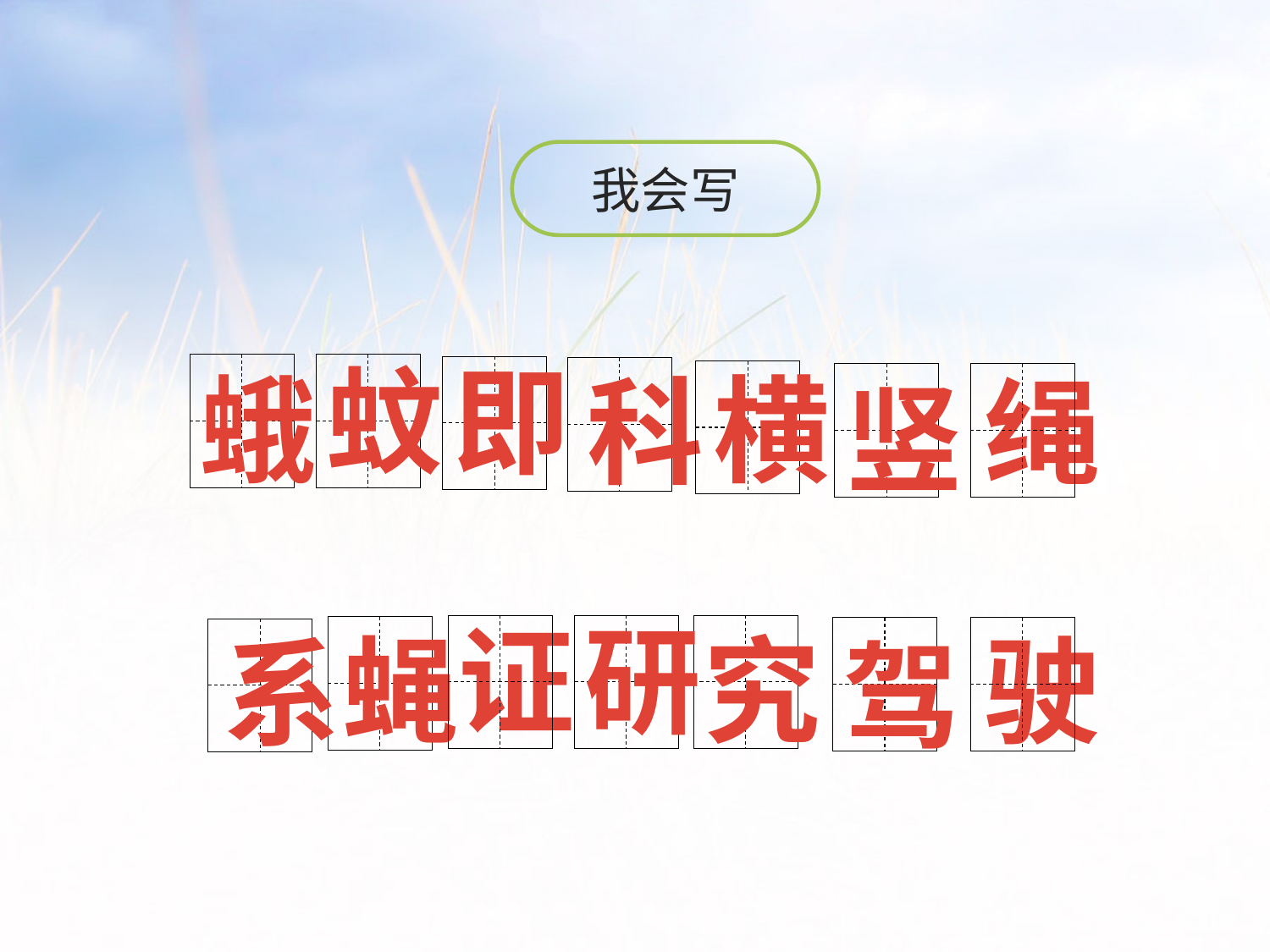

我会写
蚊
即
蛾
横
科

绳

竖

证
研
蝇
究
驶

系

驾